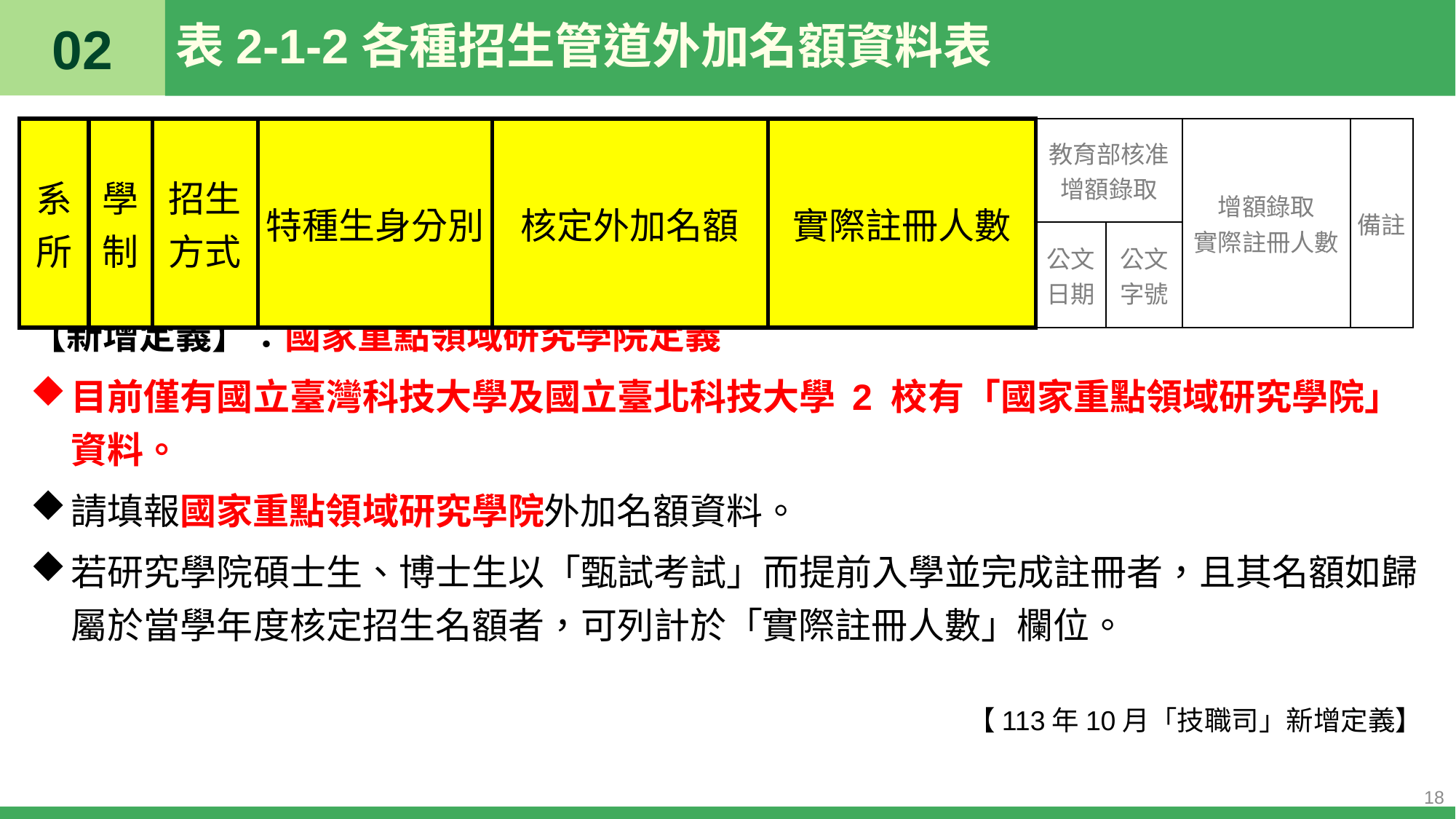

02
# 表2-1-2各種招生管道外加名額資料表
| 系所 | 學制 | 招生方式 | 特種生身分別 | 核定外加名額 | 實際註冊人數 | 教育部核准 增額錄取 |  | 增額錄取 實際註冊人數 | 備註 |
| --- | --- | --- | --- | --- | --- | --- | --- | --- | --- |
|  |  |  |  |  |  | 公文日期 | 公文字號 |  |  |
【新增定義】：國家重點領域研究學院定義
目前僅有國立臺灣科技大學及國立臺北科技大學 2 校有「國家重點領域研究學院」資料。
請填報國家重點領域研究學院外加名額資料。
若研究學院碩士生、博士生以「甄試考試」而提前入學並完成註冊者，且其名額如歸屬於當學年度核定招生名額者，可列計於「實際註冊人數」欄位。

【113年10月「技職司」新增定義】
18